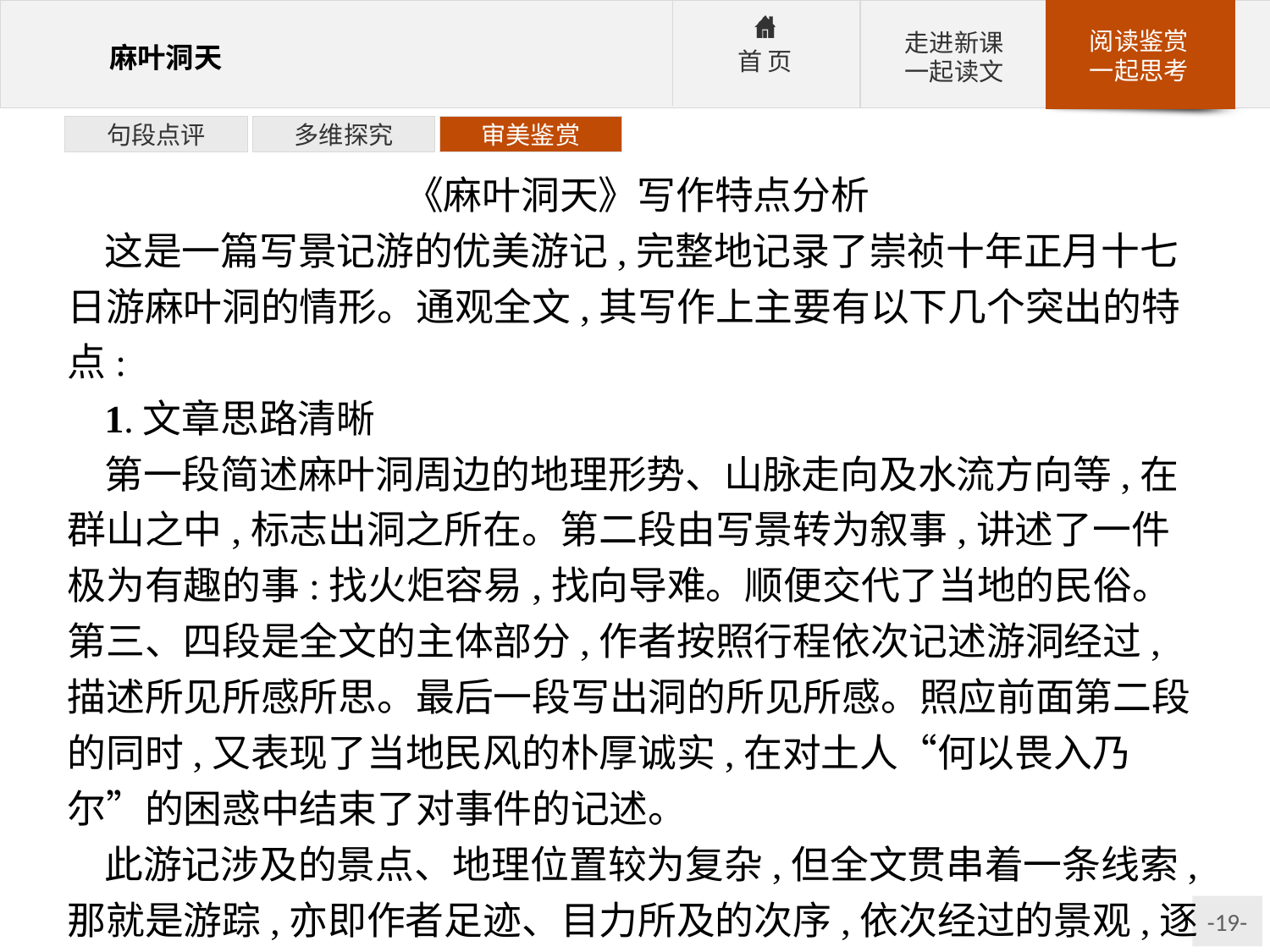

句段点评
多维探究
审美鉴赏
《麻叶洞天》写作特点分析
这是一篇写景记游的优美游记,完整地记录了崇祯十年正月十七日游麻叶洞的情形。通观全文,其写作上主要有以下几个突出的特点:
1.文章思路清晰
第一段简述麻叶洞周边的地理形势、山脉走向及水流方向等,在群山之中,标志出洞之所在。第二段由写景转为叙事,讲述了一件极为有趣的事:找火炬容易,找向导难。顺便交代了当地的民俗。第三、四段是全文的主体部分,作者按照行程依次记述游洞经过,描述所见所感所思。最后一段写出洞的所见所感。照应前面第二段的同时,又表现了当地民风的朴厚诚实,在对土人“何以畏入乃尔”的困惑中结束了对事件的记述。
此游记涉及的景点、地理位置较为复杂,但全文贯串着一条线索,那就是游踪,亦即作者足迹、目力所及的次序,依次经过的景观,逐一描写,因此全文内容丰赡却条理清晰。